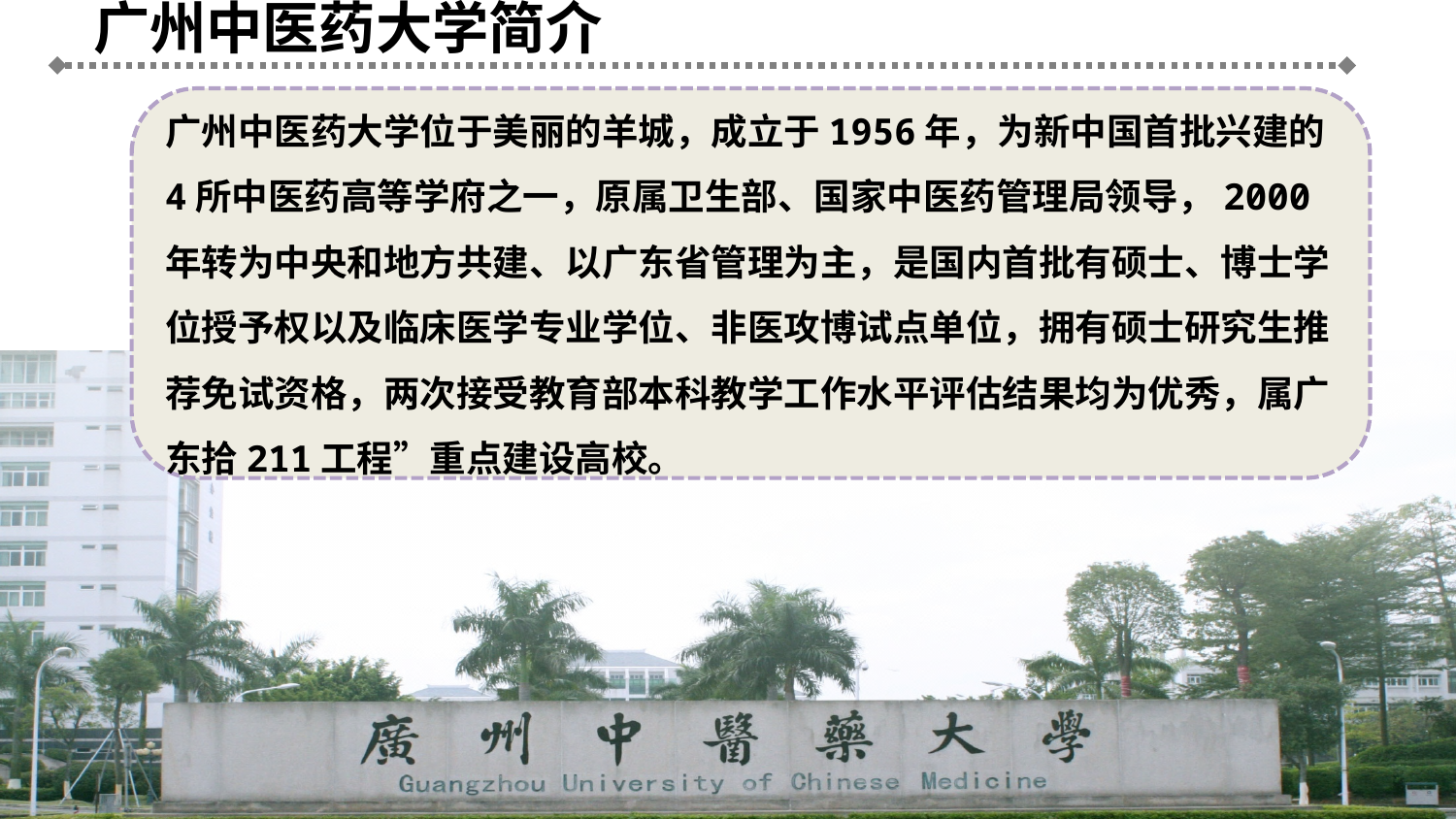

广州中医药大学简介
广州中医药大学位于美丽的羊城，成立于1956年，为新中国首批兴建的4所中医药高等学府之一，原属卫生部、国家中医药管理局领导，2000年转为中央和地方共建、以广东省管理为主，是国内首批有硕士、博士学位授予权以及临床医学专业学位、非医攻博试点单位，拥有硕士研究生推荐免试资格，两次接受教育部本科教学工作水平评估结果均为优秀，属广东拾211工程”重点建设高校。